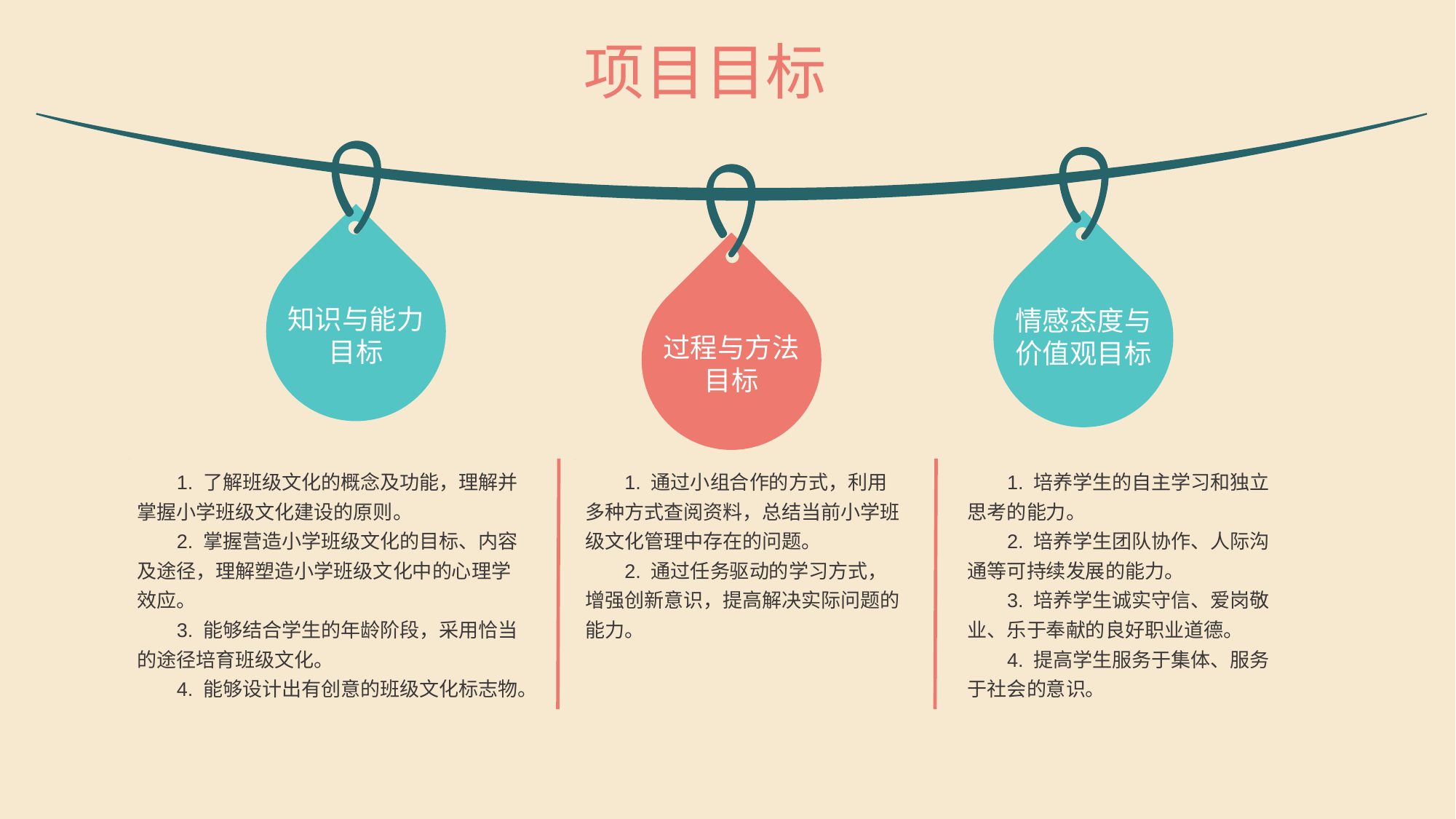

项目目标

知识与能力目标

情感态度与价值观目标

过程与方法目标
1. 了解班级文化的概念及功能，理解并掌握小学班级文化建设的原则。
2. 掌握营造小学班级文化的目标、内容及途径，理解塑造小学班级文化中的心理学效应。
3. 能够结合学生的年龄阶段，采用恰当的途径培育班级文化。
4. 能够设计出有创意的班级文化标志物。
1. 通过小组合作的方式，利用多种方式查阅资料，总结当前小学班级文化管理中存在的问题。
2. 通过任务驱动的学习方式，增强创新意识，提高解决实际问题的能力。
1. 培养学生的自主学习和独立思考的能力。
2. 培养学生团队协作、人际沟通等可持续发展的能力。
3. 培养学生诚实守信、爱岗敬业、乐于奉献的良好职业道德。
4. 提高学生服务于集体、服务于社会的意识。